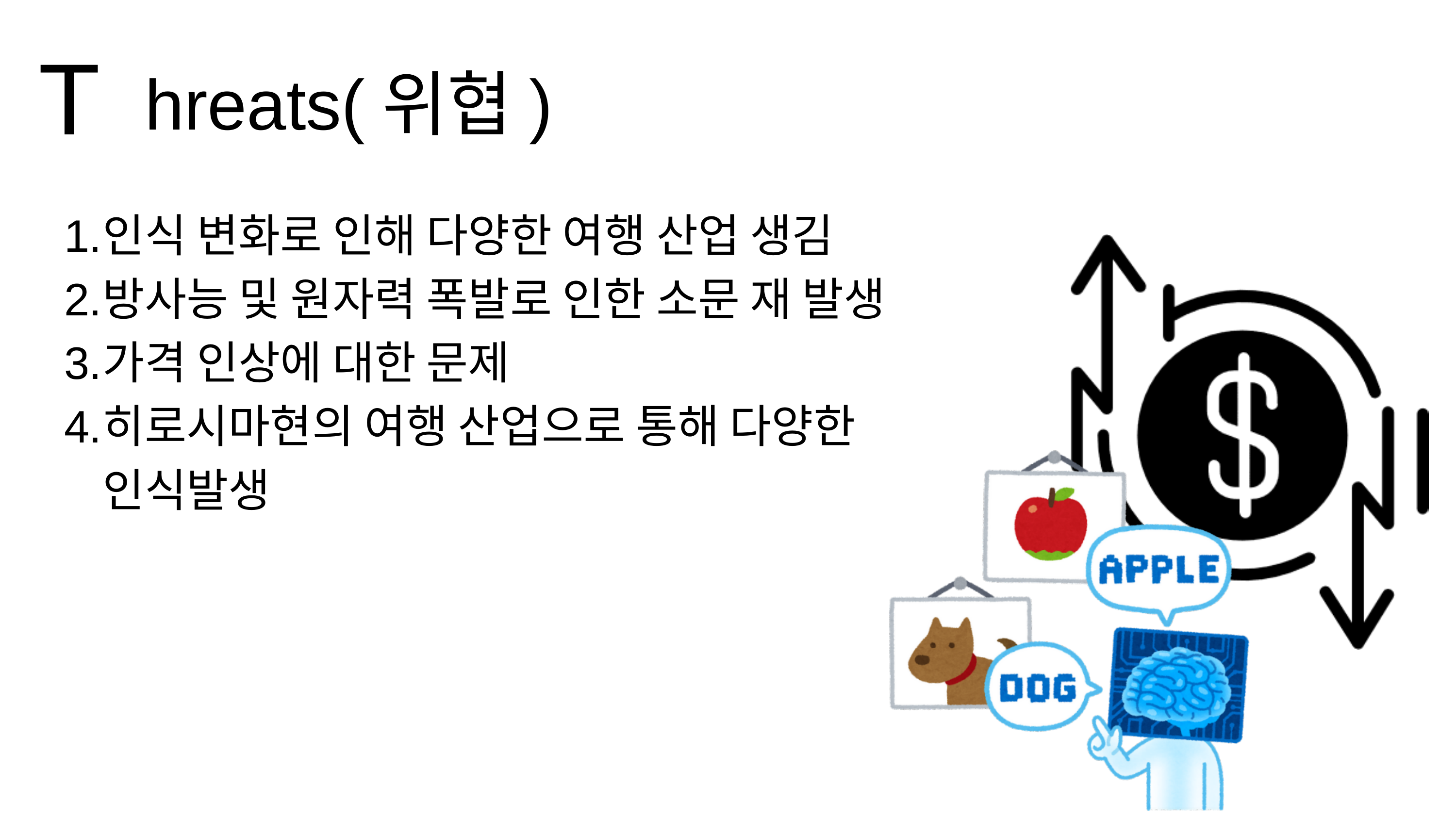

T
hreats(위협)
인식 변화로 인해 다양한 여행 산업 생김
방사능 및 원자력 폭발로 인한 소문 재 발생
가격 인상에 대한 문제
히로시마현의 여행 산업으로 통해 다양한 인식발생